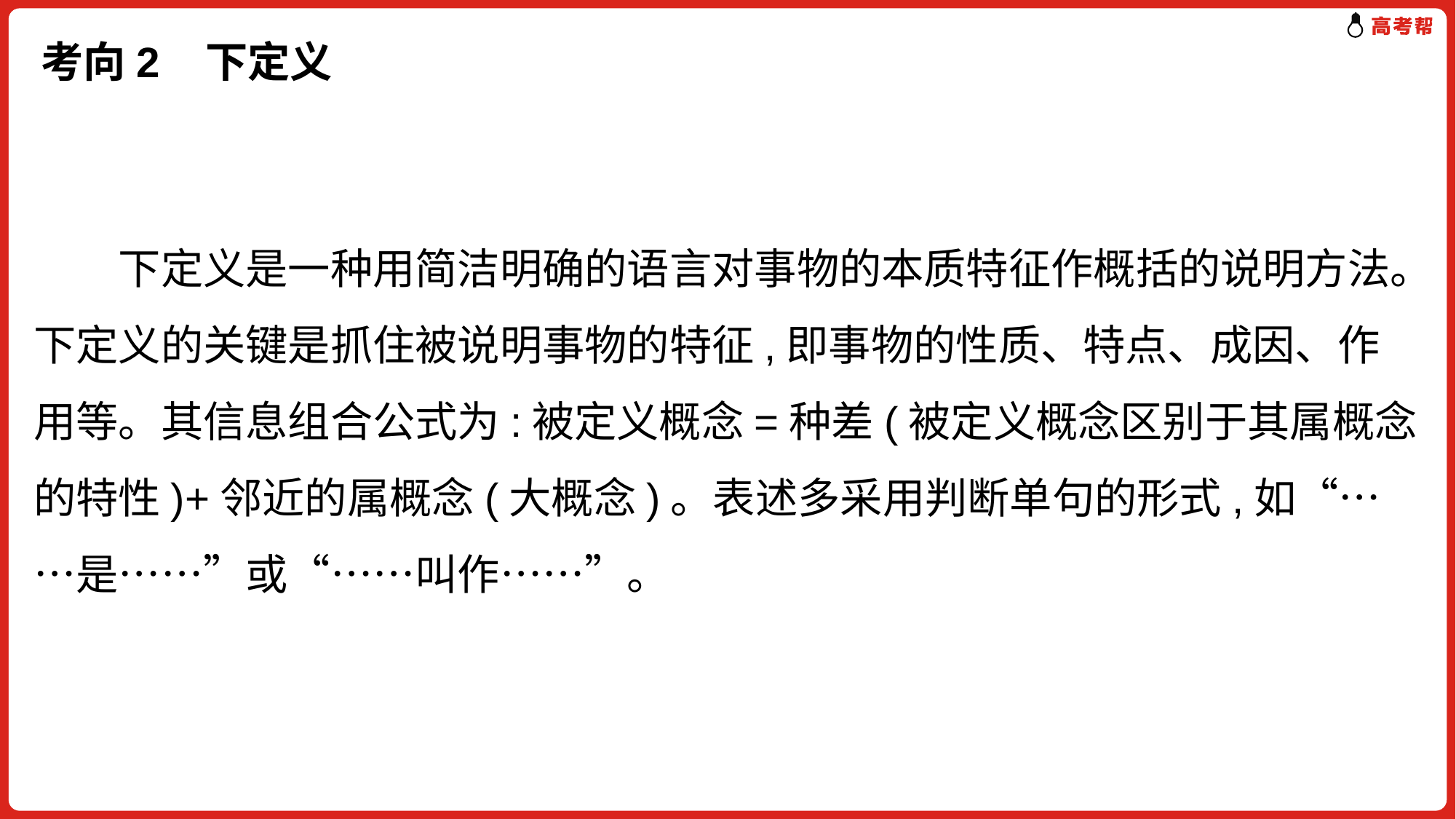

# 考向2   下定义
　　下定义是一种用简洁明确的语言对事物的本质特征作概括的说明方法。下定义的关键是抓住被说明事物的特征,即事物的性质、特点、成因、作用等。其信息组合公式为:被定义概念=种差(被定义概念区别于其属概念的特性)+邻近的属概念(大概念)。表述多采用判断单句的形式,如“……是……”或“……叫作……”。